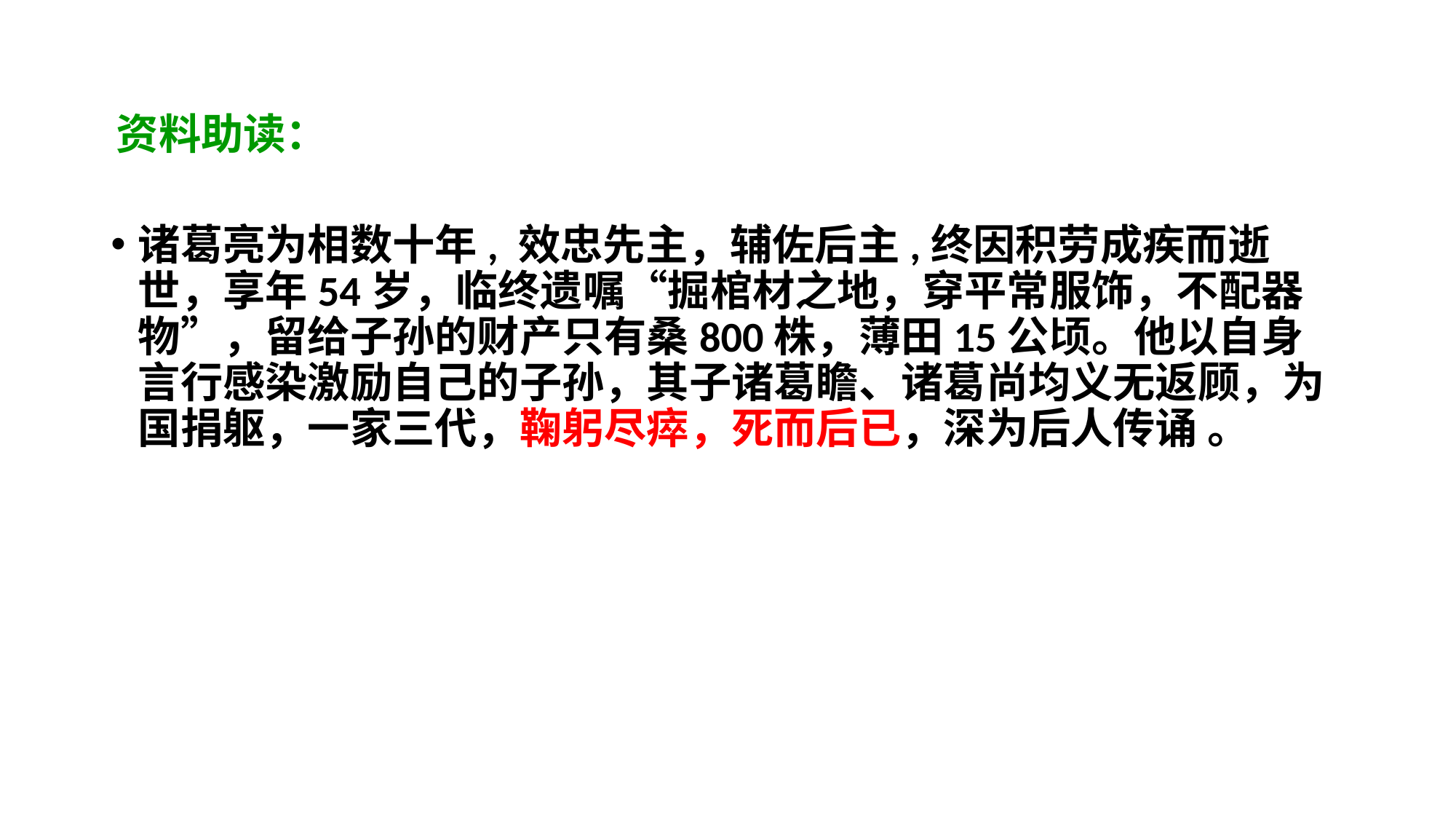

资料助读：
诸葛亮为相数十年, 效忠先主，辅佐后主,终因积劳成疾而逝世，享年54岁，临终遗嘱“掘棺材之地，穿平常服饰，不配器物”，留给子孙的财产只有桑800株，薄田15公顷。他以自身言行感染激励自己的子孙，其子诸葛瞻、诸葛尚均义无返顾，为国捐躯，一家三代，鞠躬尽瘁，死而后已，深为后人传诵 。